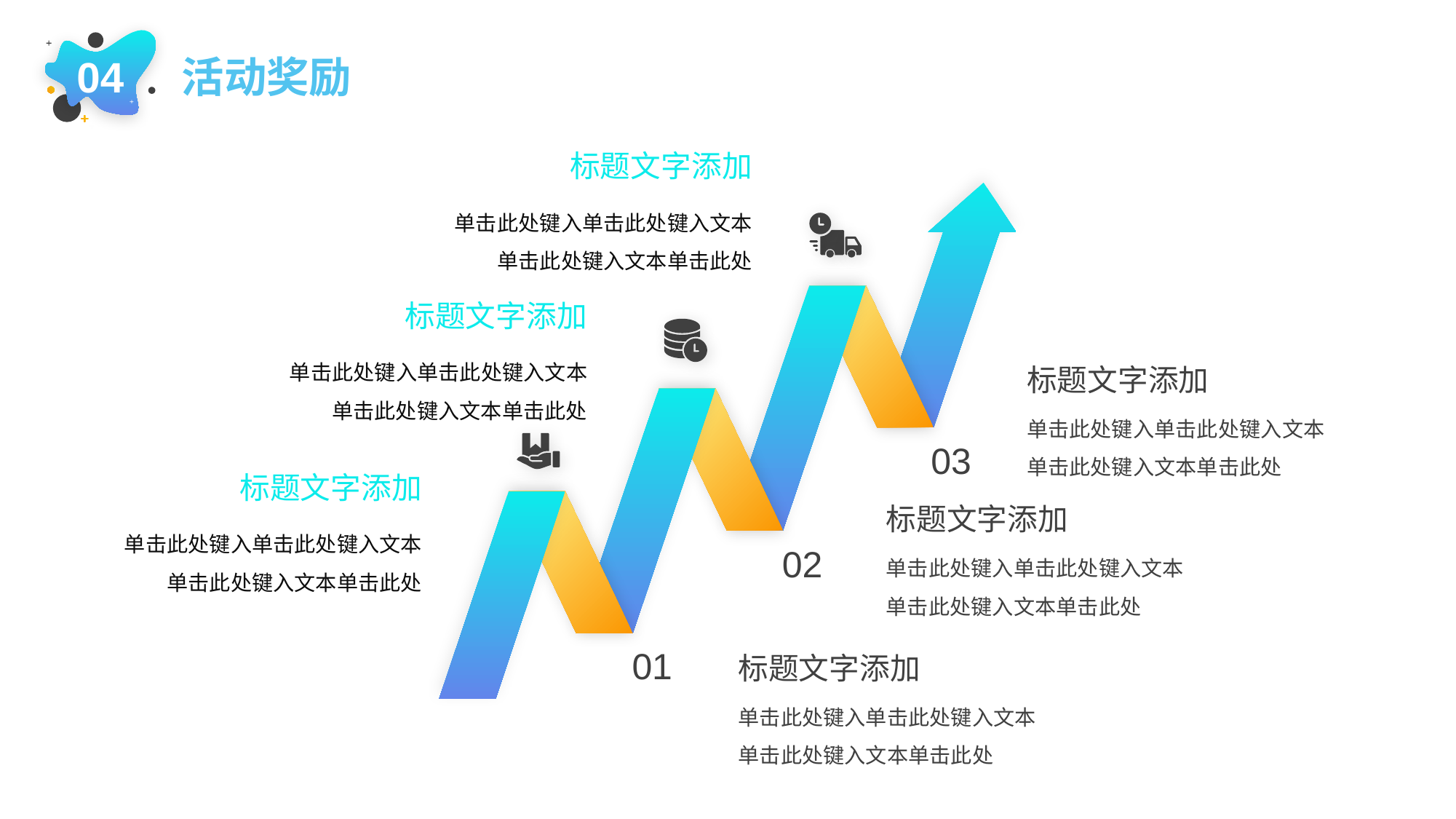

活动奖励
04

标题文字添加

单击此处键入单击此处键入文本单击此处键入文本单击此处

标题文字添加

单击此处键入单击此处键入文本单击此处键入文本单击此处
标题文字添加

单击此处键入单击此处键入文本单击此处键入文本单击此处

03
标题文字添加
标题文字添加

单击此处键入单击此处键入文本单击此处键入文本单击此处
单击此处键入单击此处键入文本单击此处键入文本单击此处
02
标题文字添加
01
单击此处键入单击此处键入文本单击此处键入文本单击此处